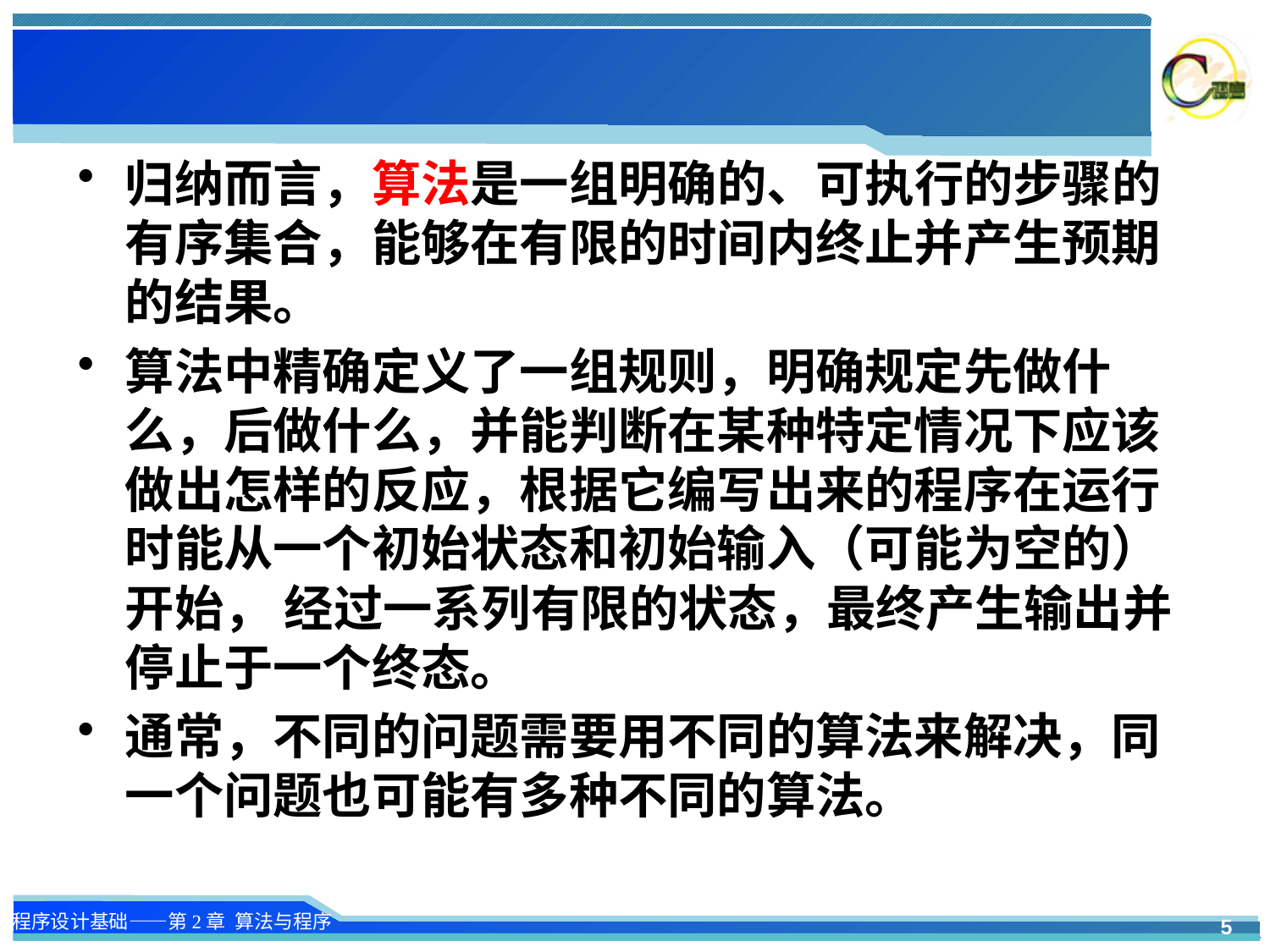

#
归纳而言，算法是一组明确的、可执行的步骤的有序集合，能够在有限的时间内终止并产生预期的结果。
算法中精确定义了一组规则，明确规定先做什么，后做什么，并能判断在某种特定情况下应该做出怎样的反应，根据它编写出来的程序在运行时能从一个初始状态和初始输入（可能为空的）开始， 经过一系列有限的状态，最终产生输出并停止于一个终态。
通常，不同的问题需要用不同的算法来解决，同一个问题也可能有多种不同的算法。
5